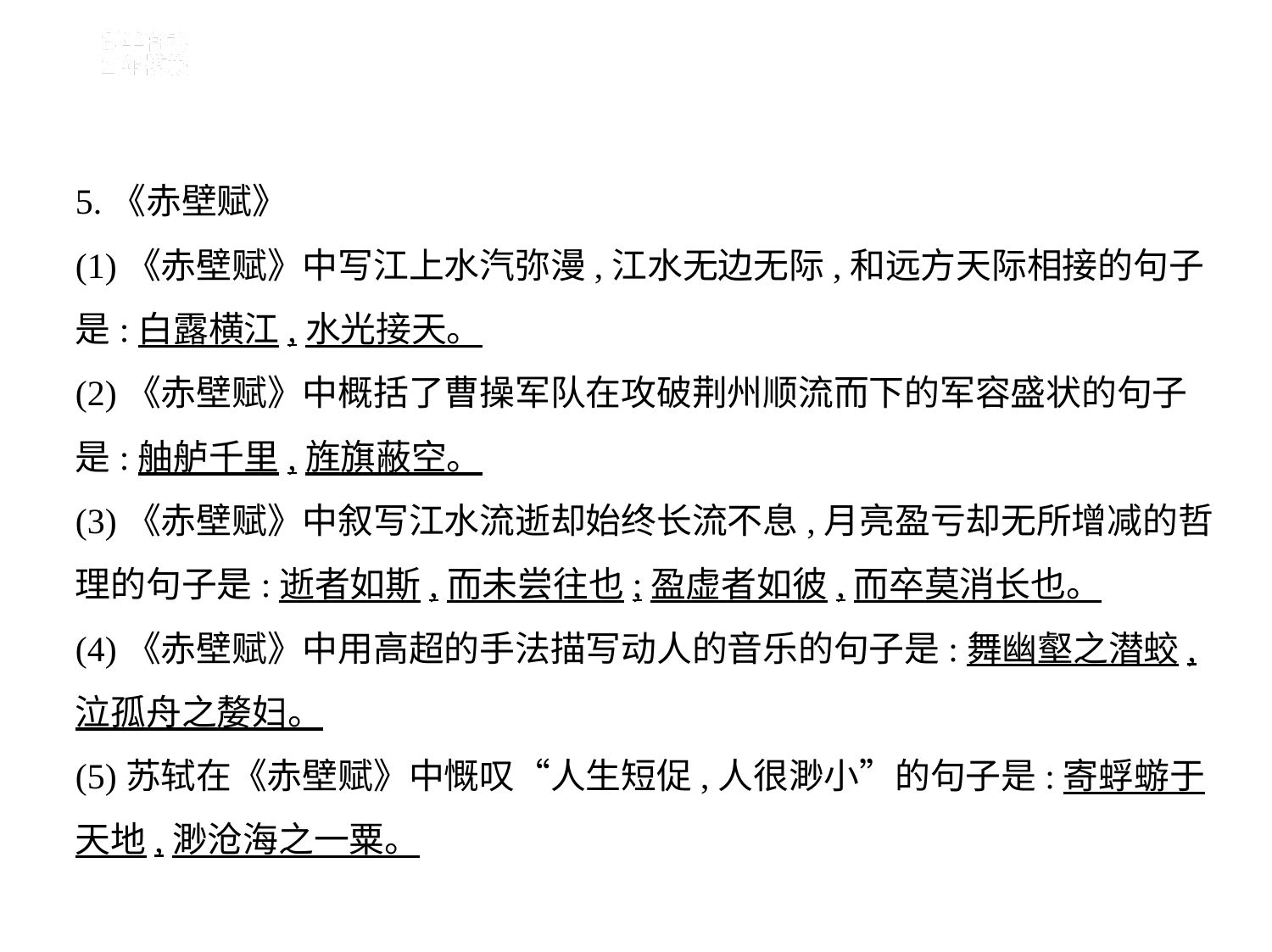

5.《赤壁赋》
(1)《赤壁赋》中写江上水汽弥漫,江水无边无际,和远方天际相接的句子
是:白露横江,水光接天。
(2)《赤壁赋》中概括了曹操军队在攻破荆州顺流而下的军容盛状的句子
是:舳舻千里,旌旗蔽空。
(3)《赤壁赋》中叙写江水流逝却始终长流不息,月亮盈亏却无所增减的哲
理的句子是:逝者如斯,而未尝往也;盈虚者如彼,而卒莫消长也。
(4)《赤壁赋》中用高超的手法描写动人的音乐的句子是:舞幽壑之潜蛟,
泣孤舟之嫠妇。
(5)苏轼在《赤壁赋》中慨叹“人生短促,人很渺小”的句子是:寄蜉蝣于
天地,渺沧海之一粟。